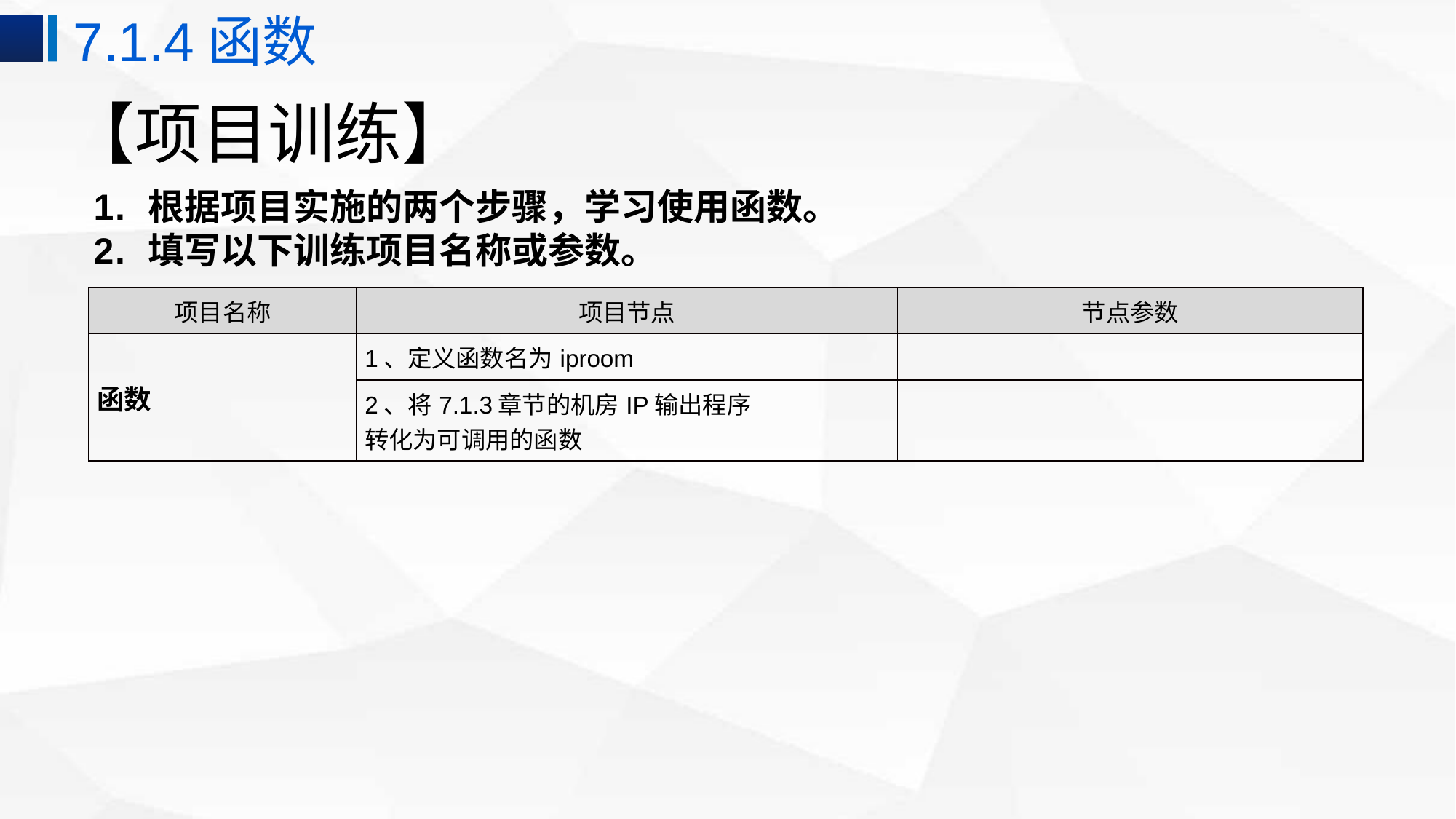

7.1.4函数

# 【项目训练】
根据项目实施的两个步骤，学习使用函数。
填写以下训练项目名称或参数。
| 项目名称 | 项目节点 | 节点参数 |
| --- | --- | --- |
| 函数 | 1、定义函数名为iproom |  |
|  | 2、将7.1.3章节的机房IP输出程序 转化为可调用的函数 |  |